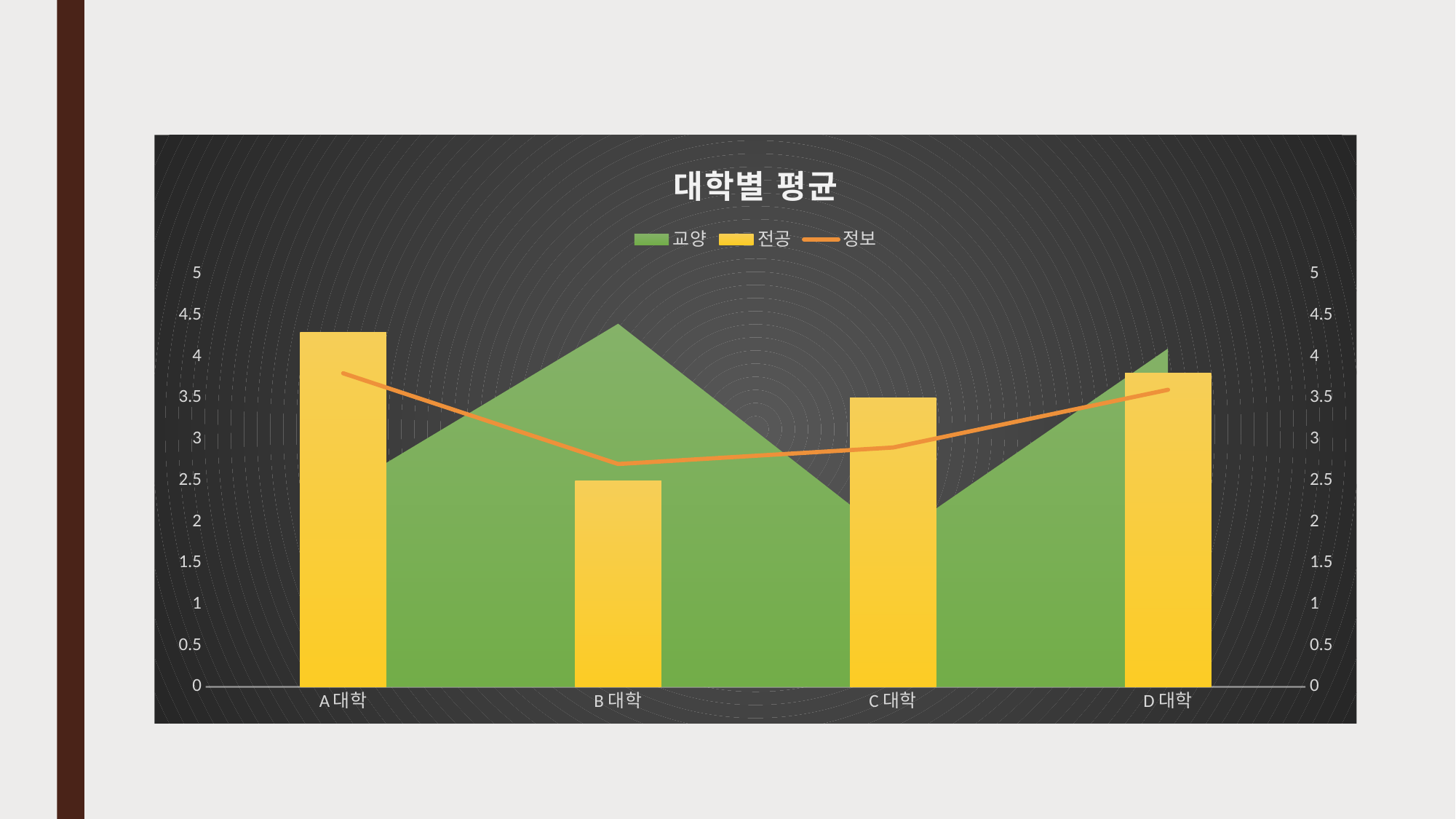

### Chart: 대학별 평균

| Category | 교양 | 전공 | 정보 |
|---|---|---|---|
| A대학 | 2.4 | 4.3 | 3.8 |
| B대학 | 4.4 | 2.5 | 2.7 |
| C대학 | 1.8 | 3.5 | 2.9 |
| D대학 | 4.1 | 3.8 | 3.6 |